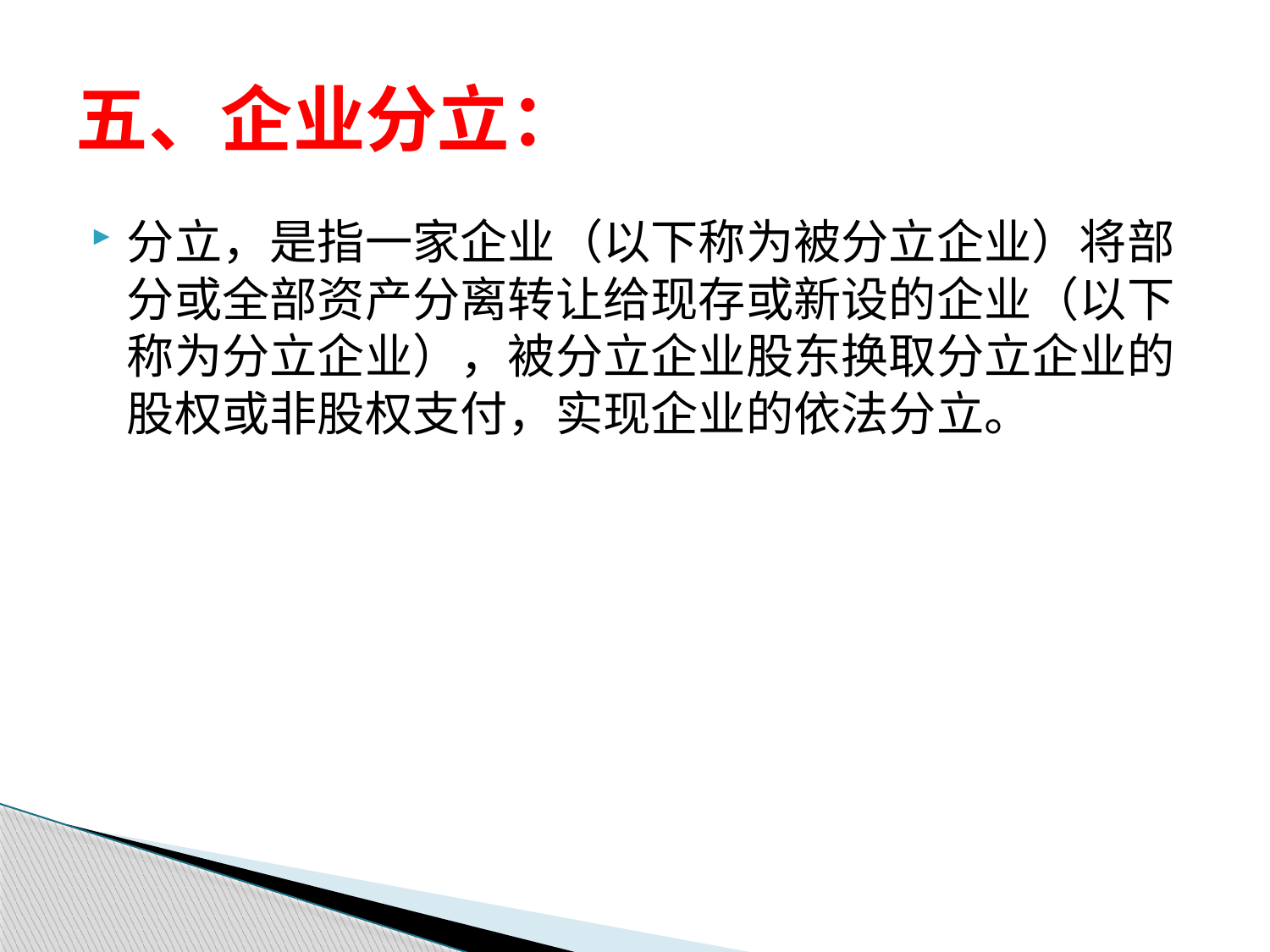

# 五、企业分立：
分立，是指一家企业（以下称为被分立企业）将部分或全部资产分离转让给现存或新设的企业（以下称为分立企业），被分立企业股东换取分立企业的股权或非股权支付，实现企业的依法分立。